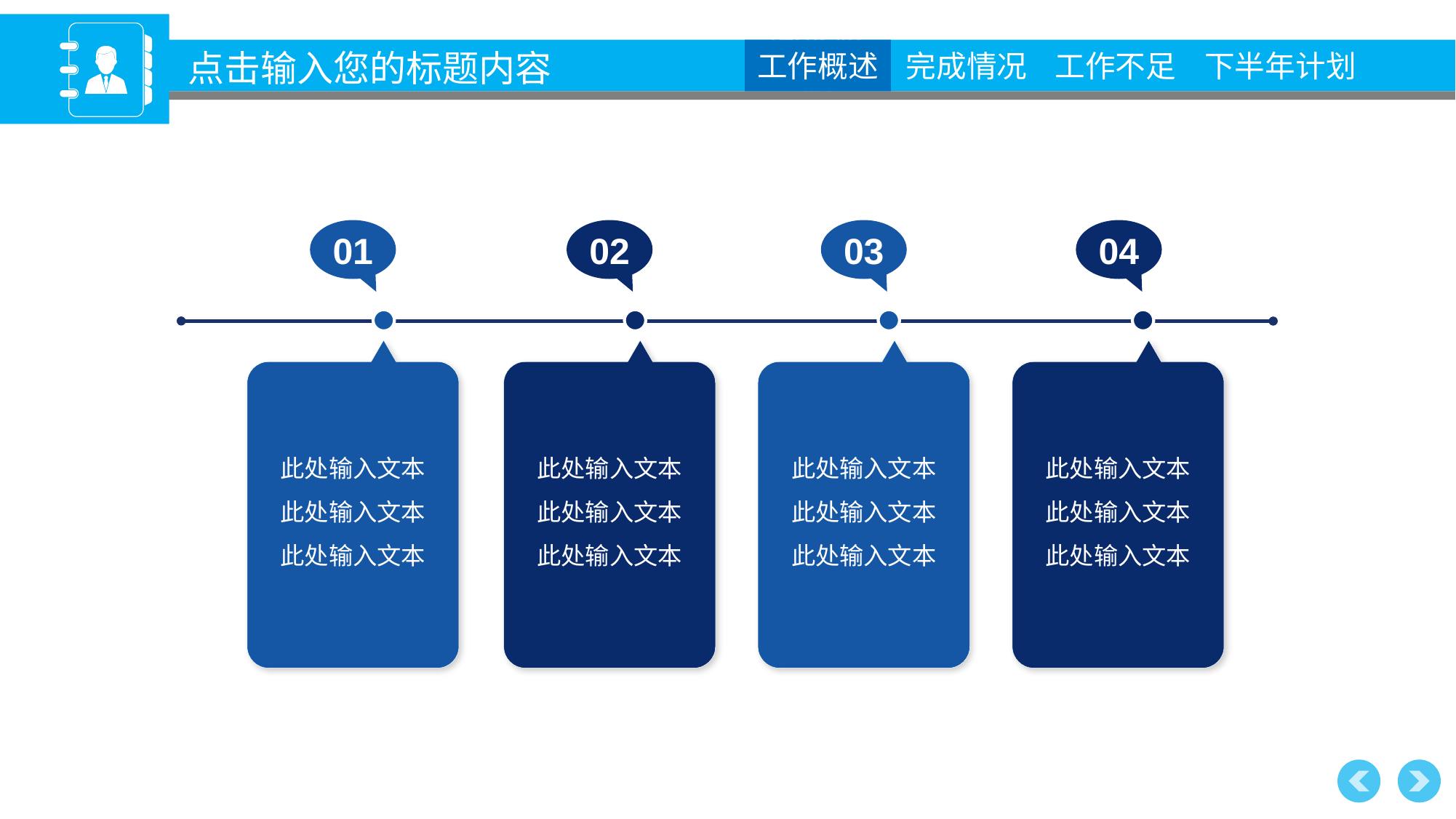

点击输入您的标题内容
01

此处输入文本
此处输入文本
此处输入文本
02

此处输入文本
此处输入文本
此处输入文本
03

此处输入文本
此处输入文本
此处输入文本
04

此处输入文本
此处输入文本
此处输入文本